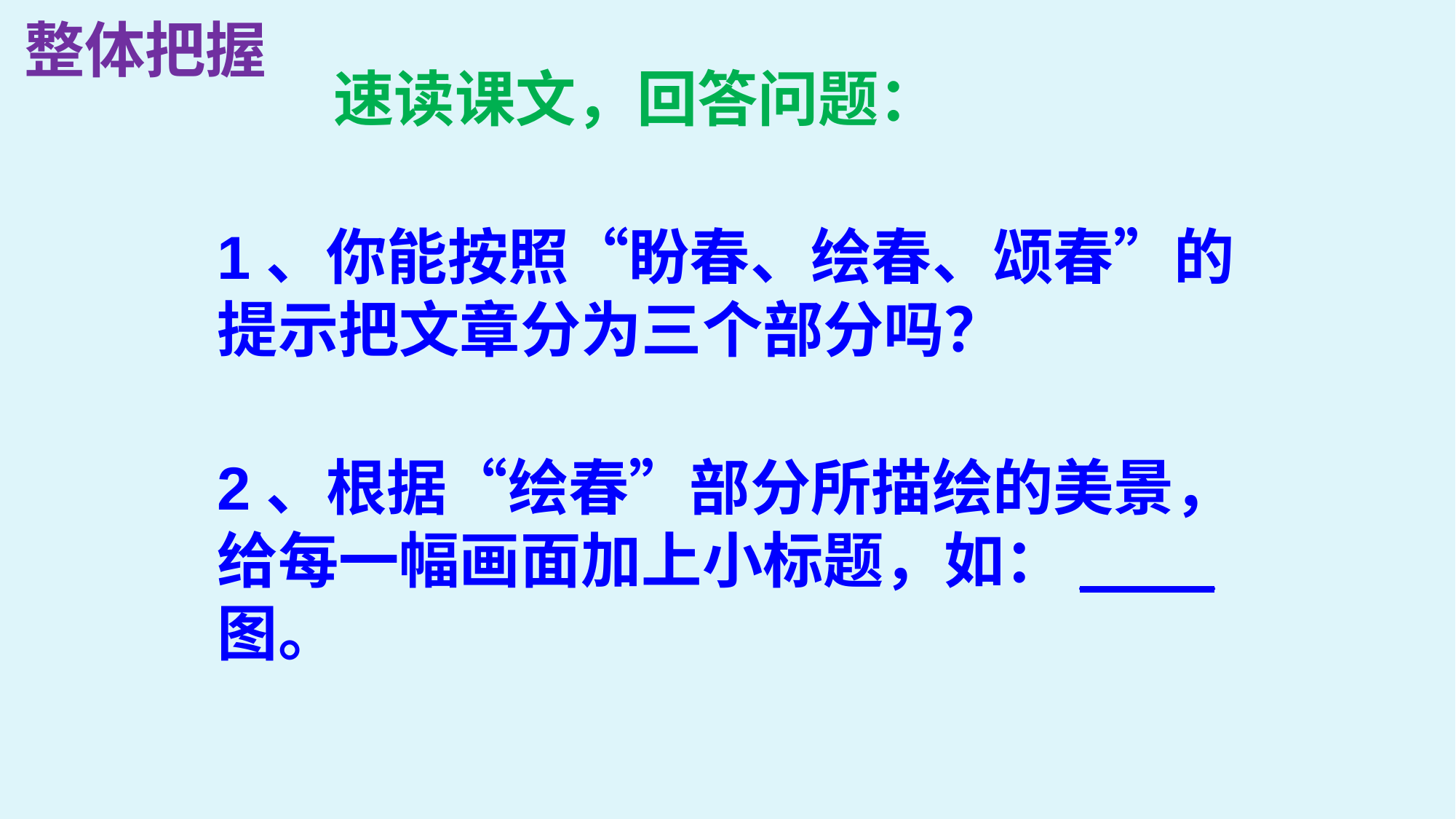

整体把握
速读课文，回答问题：
# 1、你能按照“盼春、绘春、颂春”的提示把文章分为三个部分吗？

2、根据“绘春”部分所描绘的美景，给每一幅画面加上小标题，如：____图。